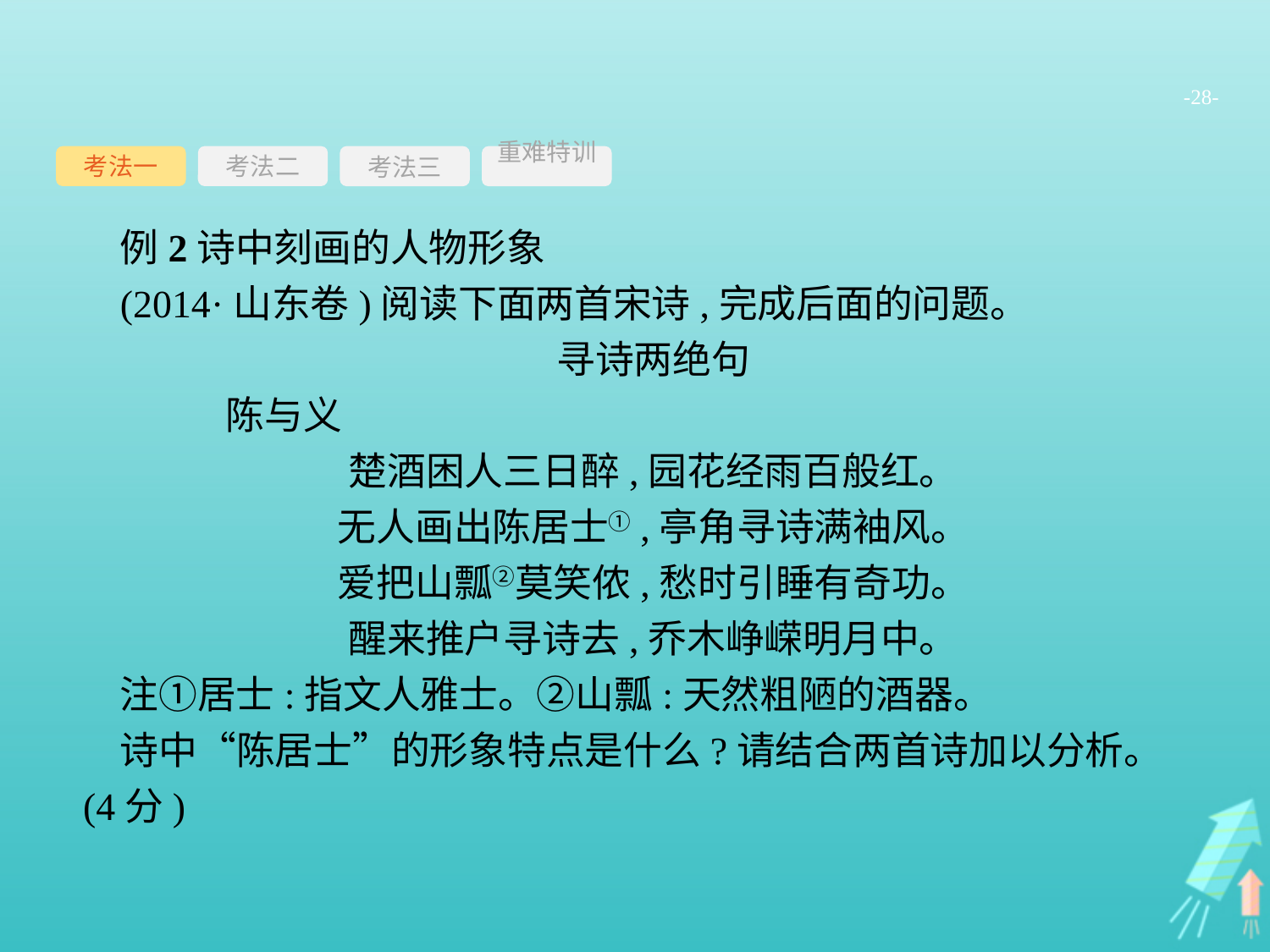

-28-
考法一
考法三
重难特训
考法二
例2诗中刻画的人物形象
(2014·山东卷)阅读下面两首宋诗,完成后面的问题。
寻诗两绝句
	陈与义
楚酒困人三日醉,园花经雨百般红。
无人画出陈居士①,亭角寻诗满袖风。
爱把山瓢②莫笑侬,愁时引睡有奇功。
醒来推户寻诗去,乔木峥嵘明月中。
注①居士:指文人雅士。②山瓢:天然粗陋的酒器。
诗中“陈居士”的形象特点是什么?请结合两首诗加以分析。(4分)